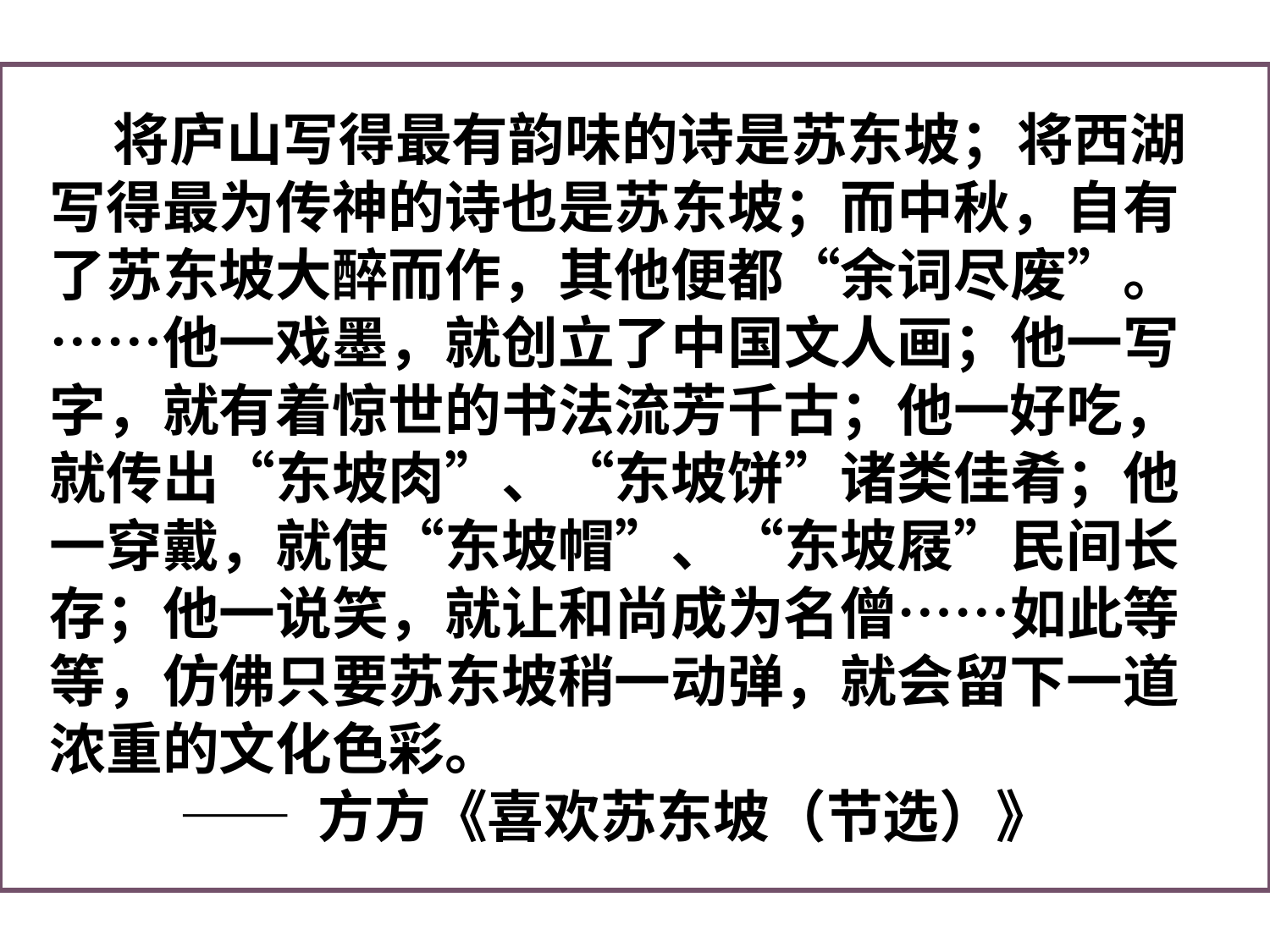

将庐山写得最有韵味的诗是苏东坡；将西湖写得最为传神的诗也是苏东坡；而中秋，自有了苏东坡大醉而作，其他便都“余词尽废”。……他一戏墨，就创立了中国文人画；他一写字，就有着惊世的书法流芳千古；他一好吃，就传出“东坡肉”、“东坡饼”诸类佳肴；他一穿戴，就使“东坡帽”、“东坡屐”民间长存；他一说笑，就让和尚成为名僧……如此等等，仿佛只要苏东坡稍一动弹，就会留下一道浓重的文化色彩。
          —— 方方《喜欢苏东坡（节选）》